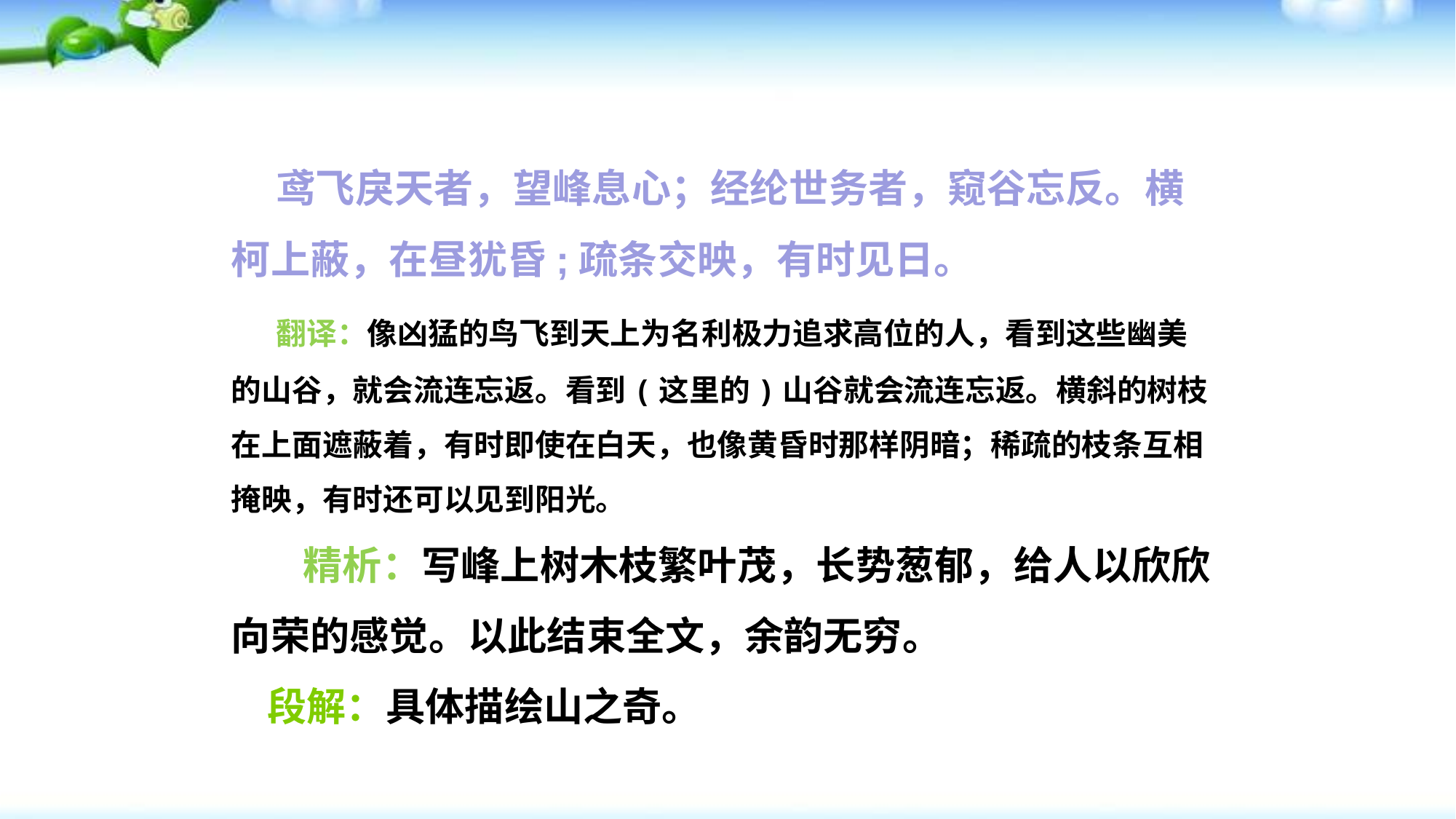

鸢飞戾天者，望峰息心；经纶世务者，窥谷忘反。横柯上蔽，在昼犹昏;疏条交映，有时见日。
    翻译：像凶猛的鸟飞到天上为名利极力追求高位的人，看到这些幽美的山谷，就会流连忘返。看到(这里的)山谷就会流连忘返。横斜的树枝在上面遮蔽着，有时即使在白天，也像黄昏时那样阴暗；稀疏的枝条互相掩映，有时还可以见到阳光。
       精析：写峰上树木枝繁叶茂，长势葱郁，给人以欣欣向荣的感觉。以此结束全文，余韵无穷。
   段解：具体描绘山之奇。